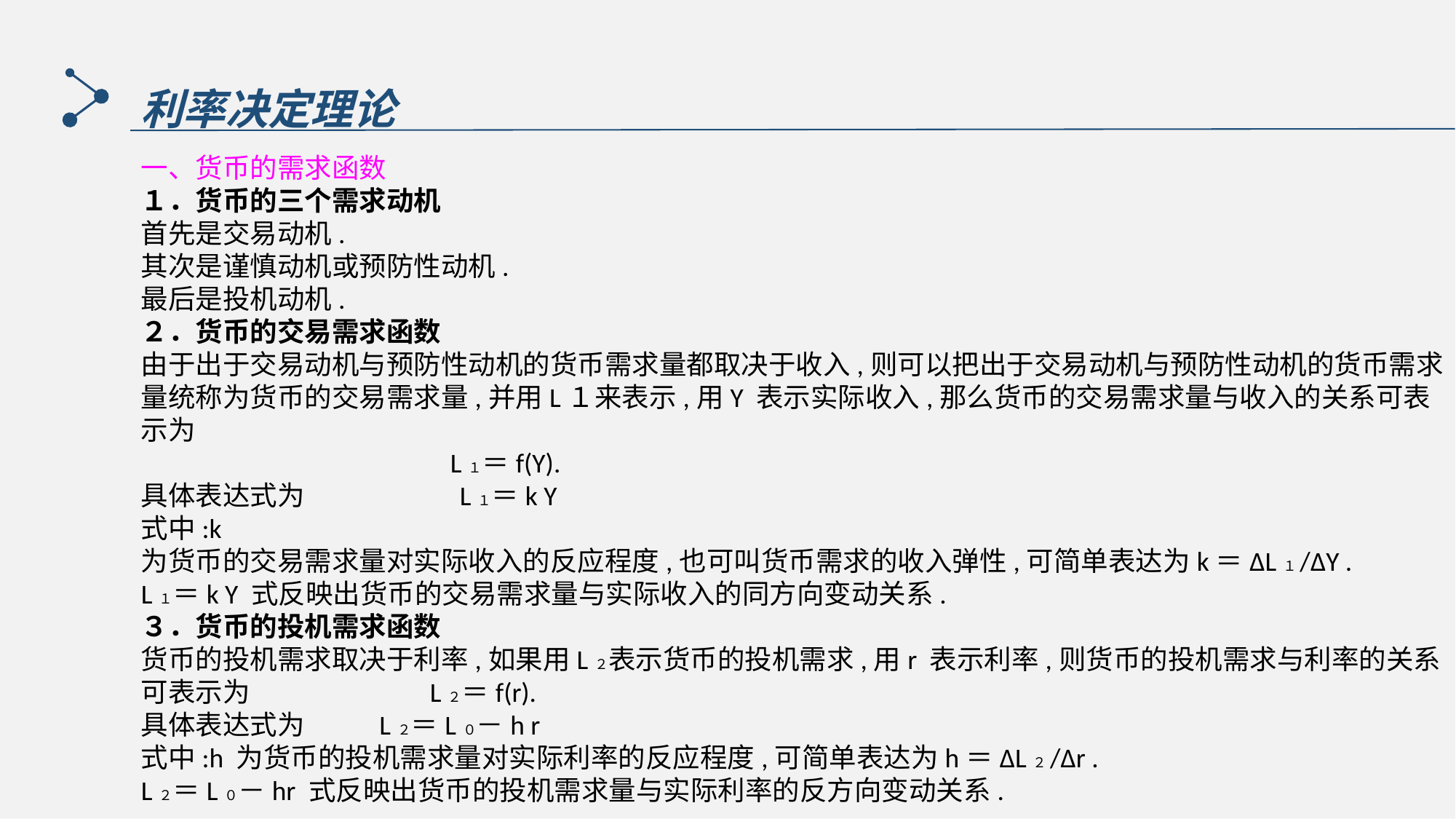

利率决定理论
一、货币的需求函数
１．货币的三个需求动机
首先是交易动机.
其次是谨慎动机或预防性动机.
最后是投机动机.
２．货币的交易需求函数
由于出于交易动机与预防性动机的货币需求量都取决于收入,则可以把出于交易动机与预防性动机的货币需求量统称为货币的交易需求量,并用L１来表示,用Y 表示实际收入,那么货币的交易需求量与收入的关系可表示为
                                                  L１＝f(Y).
具体表达式为                        L１＝k Y
式中:k 为货币的交易需求量对实际收入的反应程度,也可叫货币需求的收入弹性,可简单表达为k＝ΔL１/ΔY .
L１＝k Y 式反映出货币的交易需求量与实际收入的同方向变动关系.
３．货币的投机需求函数
货币的投机需求取决于利率,如果用L２表示货币的投机需求,用r 表示利率,则货币的投机需求与利率的关系可表示为                            L２＝f(r).
具体表达式为           L２＝L０－h r
式中:h 为货币的投机需求量对实际利率的反应程度,可简单表达为h＝ΔL２/Δr .
L２＝L０－hr 式反映出货币的投机需求量与实际利率的反方向变动关系.